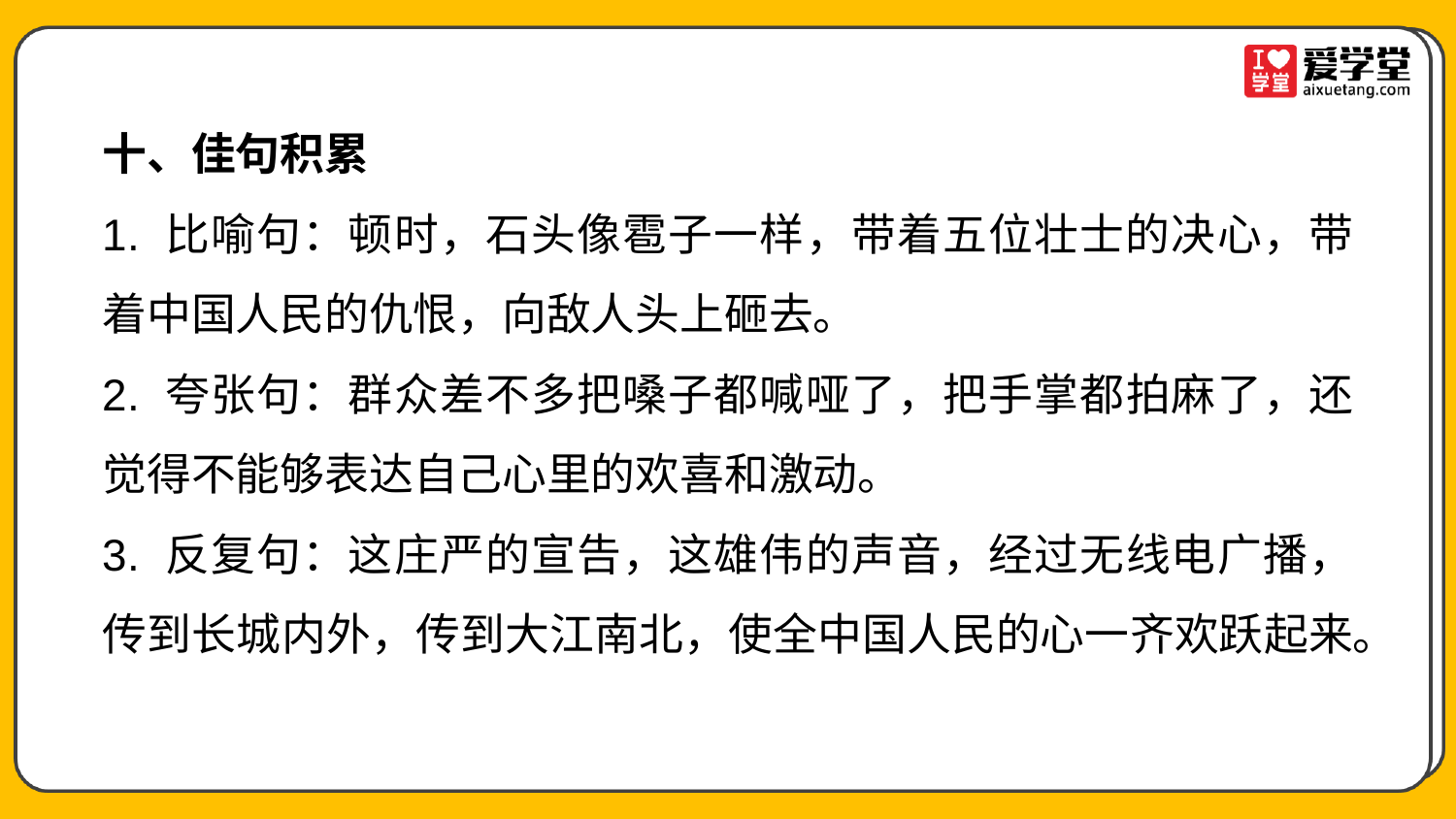

十、佳句积累
1. 比喻句：顿时，石头像雹子一样，带着五位壮士的决心，带着中国人民的仇恨，向敌人头上砸去。
2. 夸张句：群众差不多把嗓子都喊哑了，把手掌都拍麻了，还觉得不能够表达自己心里的欢喜和激动。
3. 反复句：这庄严的宣告，这雄伟的声音，经过无线电广播，传到长城内外，传到大江南北，使全中国人民的心一齐欢跃起来。